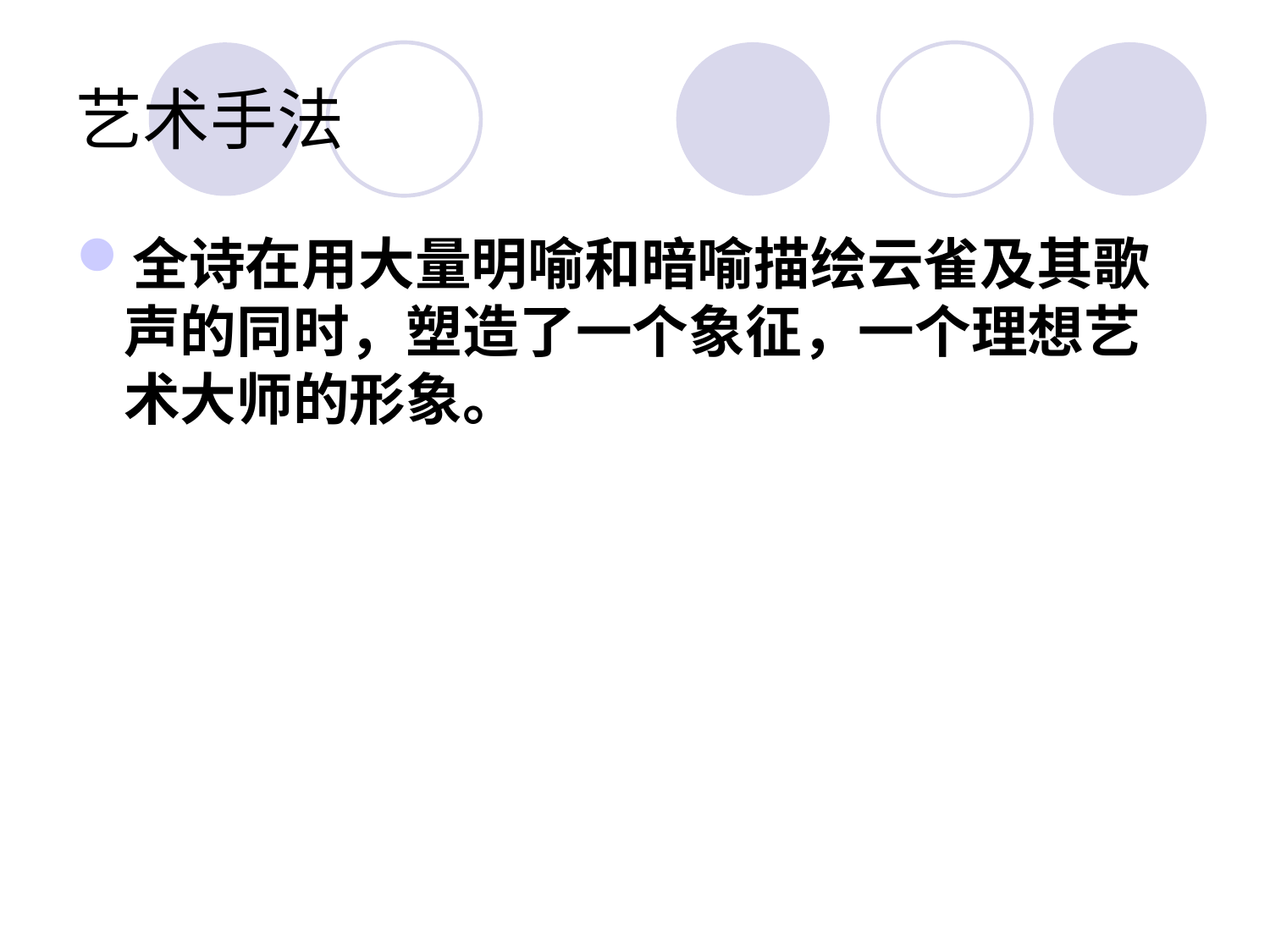

# 艺术手法
全诗在用大量明喻和暗喻描绘云雀及其歌声的同时，塑造了一个象征，一个理想艺术大师的形象。